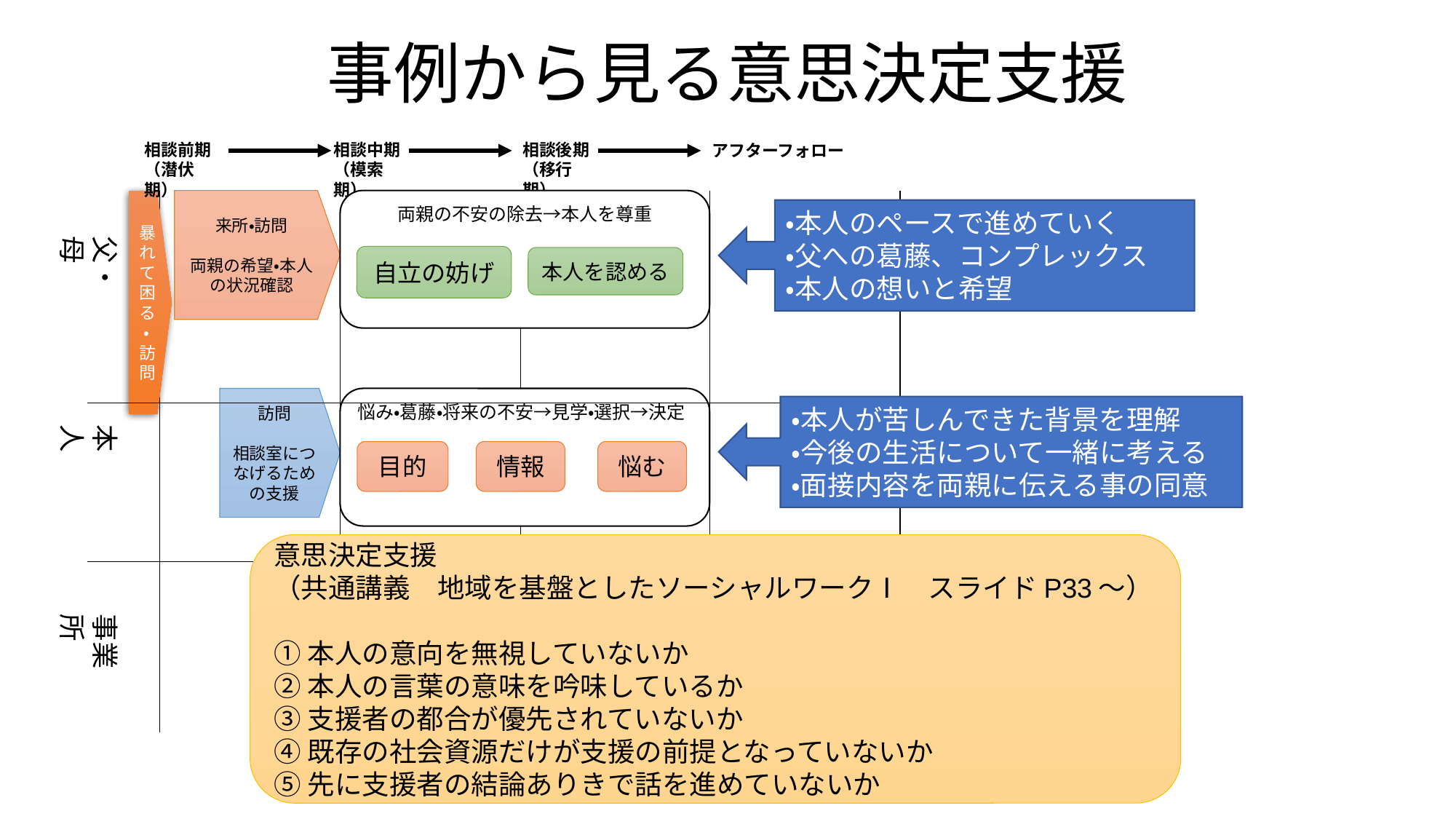

# 事例から見る意思決定支援
相談前期
（潜伏期）
相談中期
（模索期）
相談後期
（移行期）
アフターフォロー
暴れて困る・訪問
来所・訪問

両親の希望・本人の状況確認
両親の不安の除去→本人を尊重
・本人のペースで進めていく
・父への葛藤、コンプレックス
・本人の想いと希望
父・母
自立の妨げ
本人を認める
訪問

相談室につなげるための支援
悩み・葛藤・将来の不安→見学・選択→決定
・本人が苦しんできた背景を理解
・今後の生活について一緒に考える
・面接内容を両親に伝える事の同意
本 人
目的
情報
悩む
意思決定支援
（共通講義　地域を基盤としたソーシャルワークⅠ　スライドP33～）

①本人の意向を無視していないか
②本人の言葉の意味を吟味しているか
③支援者の都合が優先されていないか
④既存の社会資源だけが支援の前提となっていないか
⑤先に支援者の結論ありきで話を進めていないか
事業所